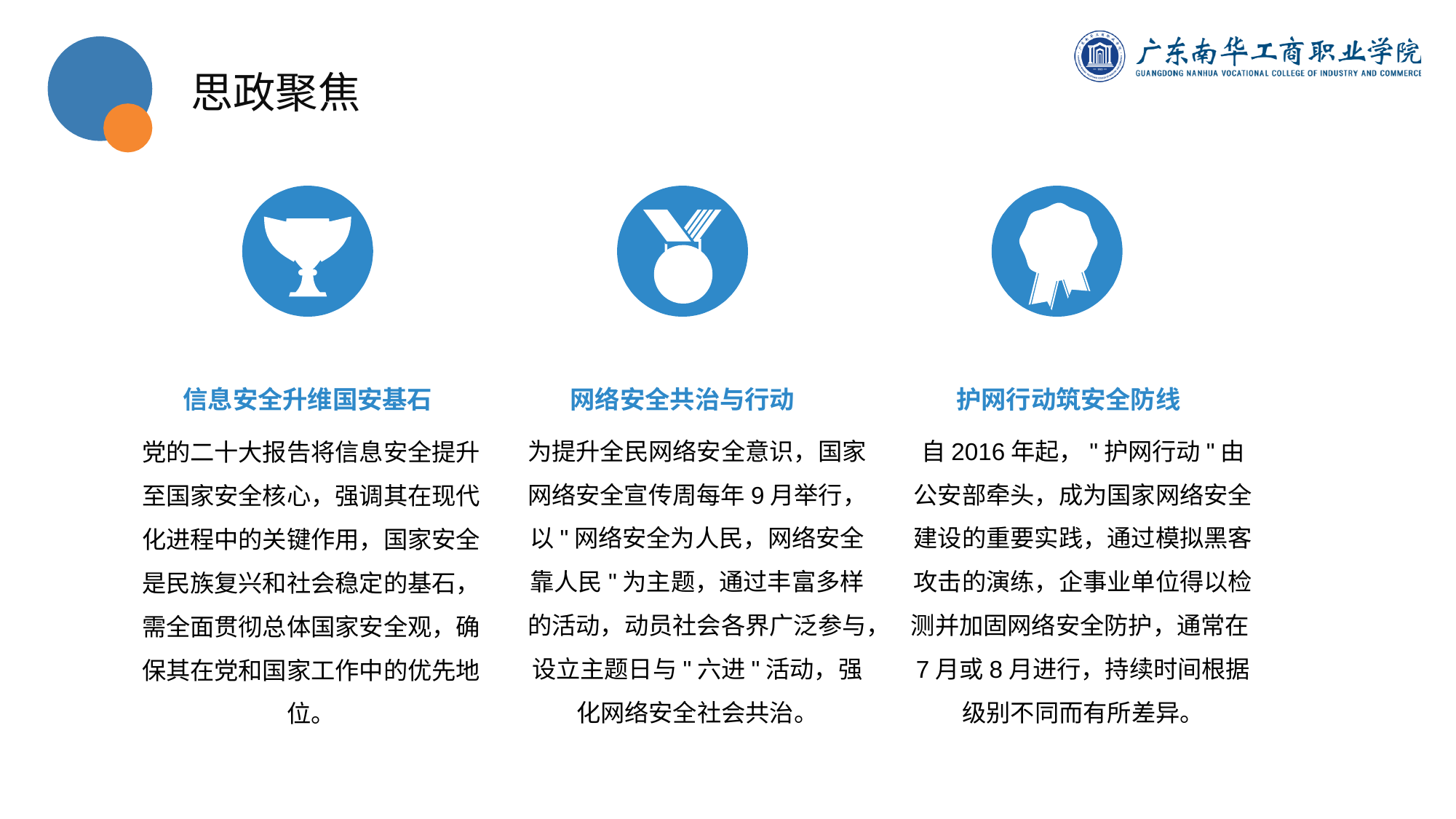

思政聚焦

信息安全升维国安基石
网络安全共治与行动
护网行动筑安全防线
为提升全民网络安全意识，国家网络安全宣传周每年9月举行，以"网络安全为人民，网络安全靠人民"为主题，通过丰富多样的活动，动员社会各界广泛参与，设立主题日与"六进"活动，强化网络安全社会共治。
自2016年起，"护网行动"由公安部牵头，成为国家网络安全建设的重要实践，通过模拟黑客攻击的演练，企事业单位得以检测并加固网络安全防护，通常在7月或8月进行，持续时间根据级别不同而有所差异。
党的二十大报告将信息安全提升至国家安全核心，强调其在现代化进程中的关键作用，国家安全是民族复兴和社会稳定的基石，需全面贯彻总体国家安全观，确保其在党和国家工作中的优先地位。